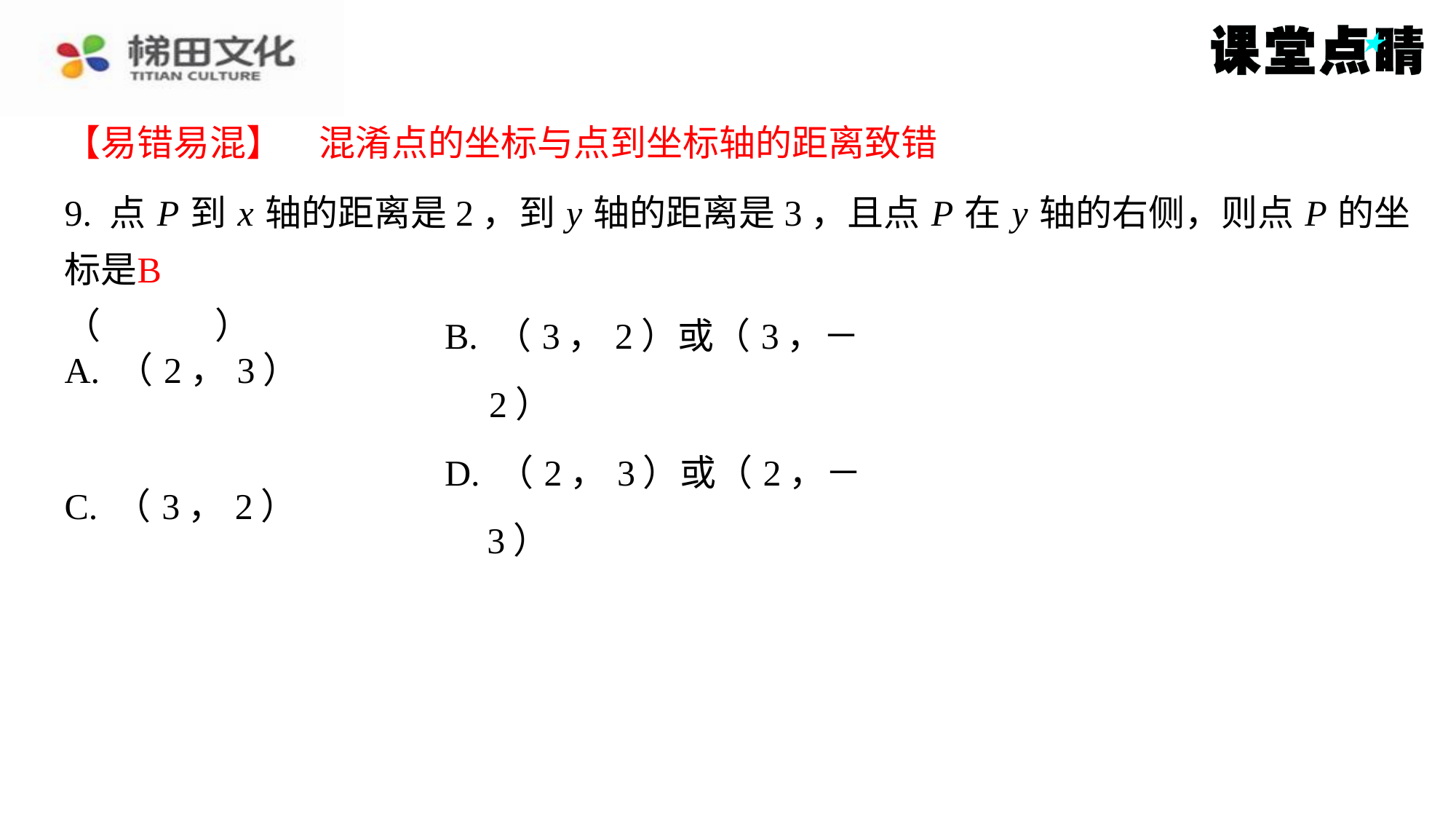

【易错易混】　混淆点的坐标与点到坐标轴的距离致错
【易错易混】　混淆点的坐标与点到坐标轴的距离致错
9. 点 P 到 x 轴的距离是2，到 y 轴的距离是3，且点 P 在 y 轴的右侧，则点 P 的坐标是
（　B　）
B
| A. （2，3） | B. （3，2）或（3，－2） |
| --- | --- |
| C. （3，2） | D. （2，3）或（2，－3） |